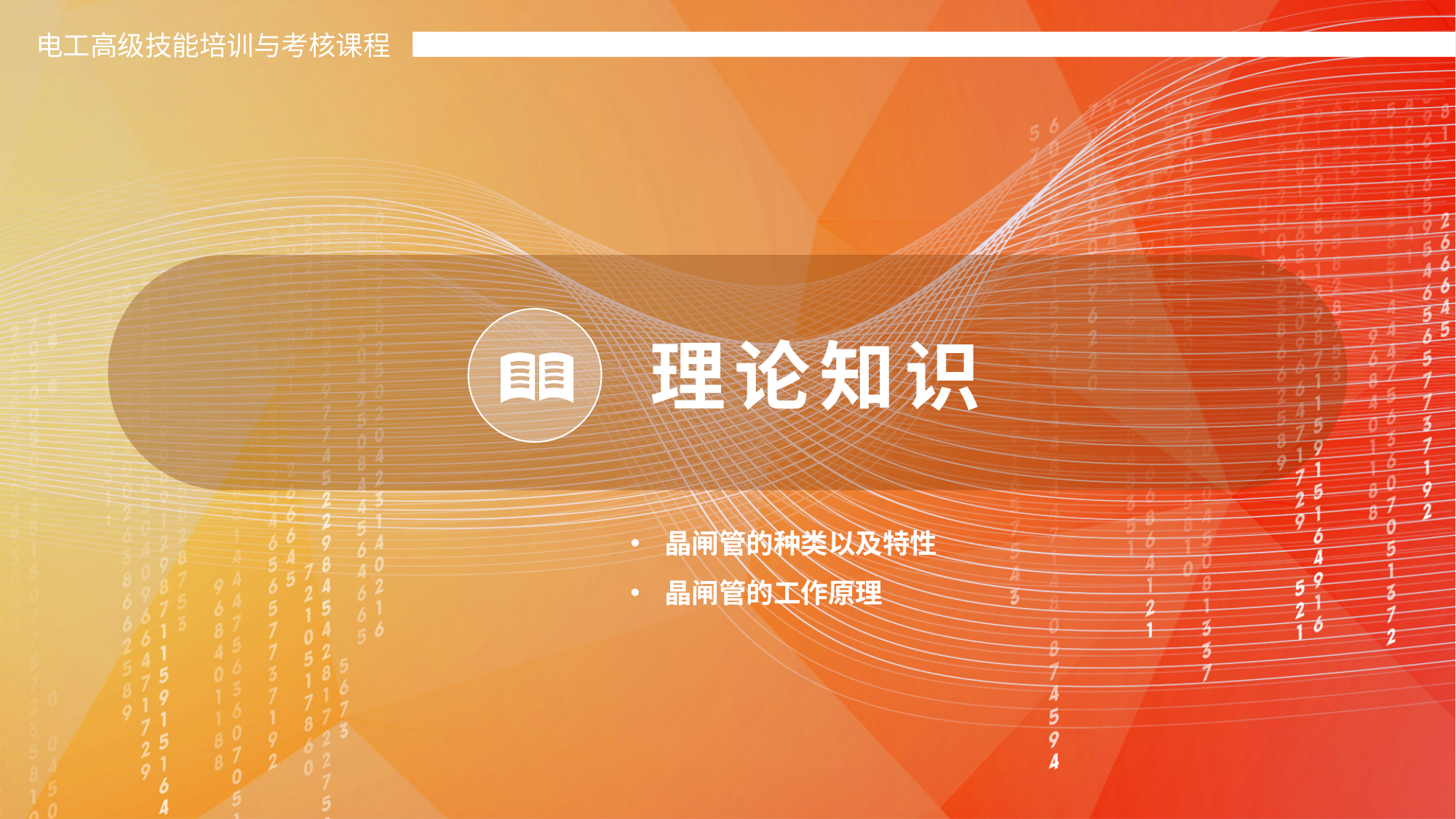

电工高级技能培训与考核课程

理论知识
晶闸管的种类以及特性
晶闸管的工作原理